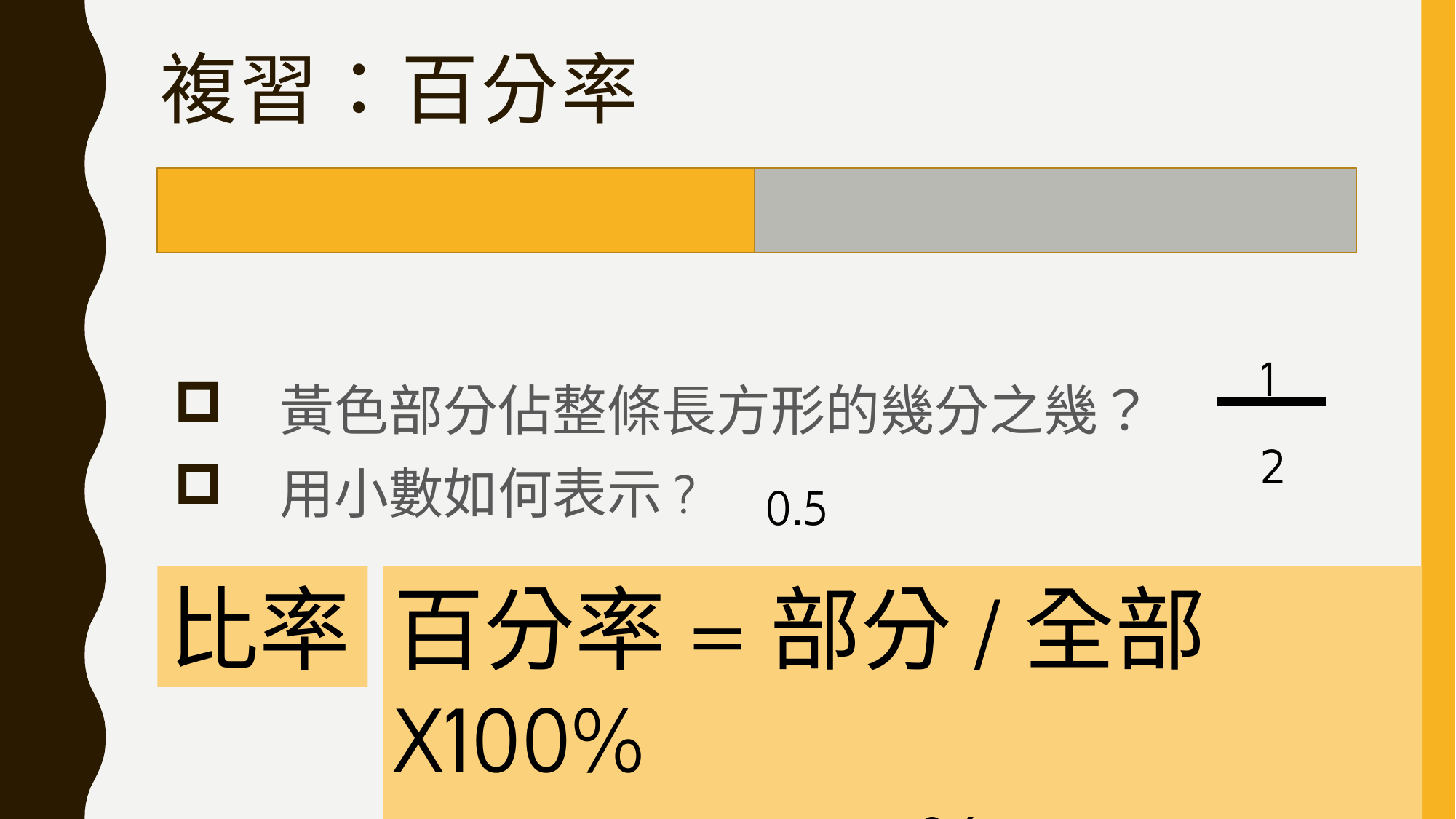

# 複習：百分率

　黃色部分佔整條長方形的幾分之幾？
　用小數如何表示?

  1
  2
  0.5
比率
百分率=部分/全部X100%
           =      %